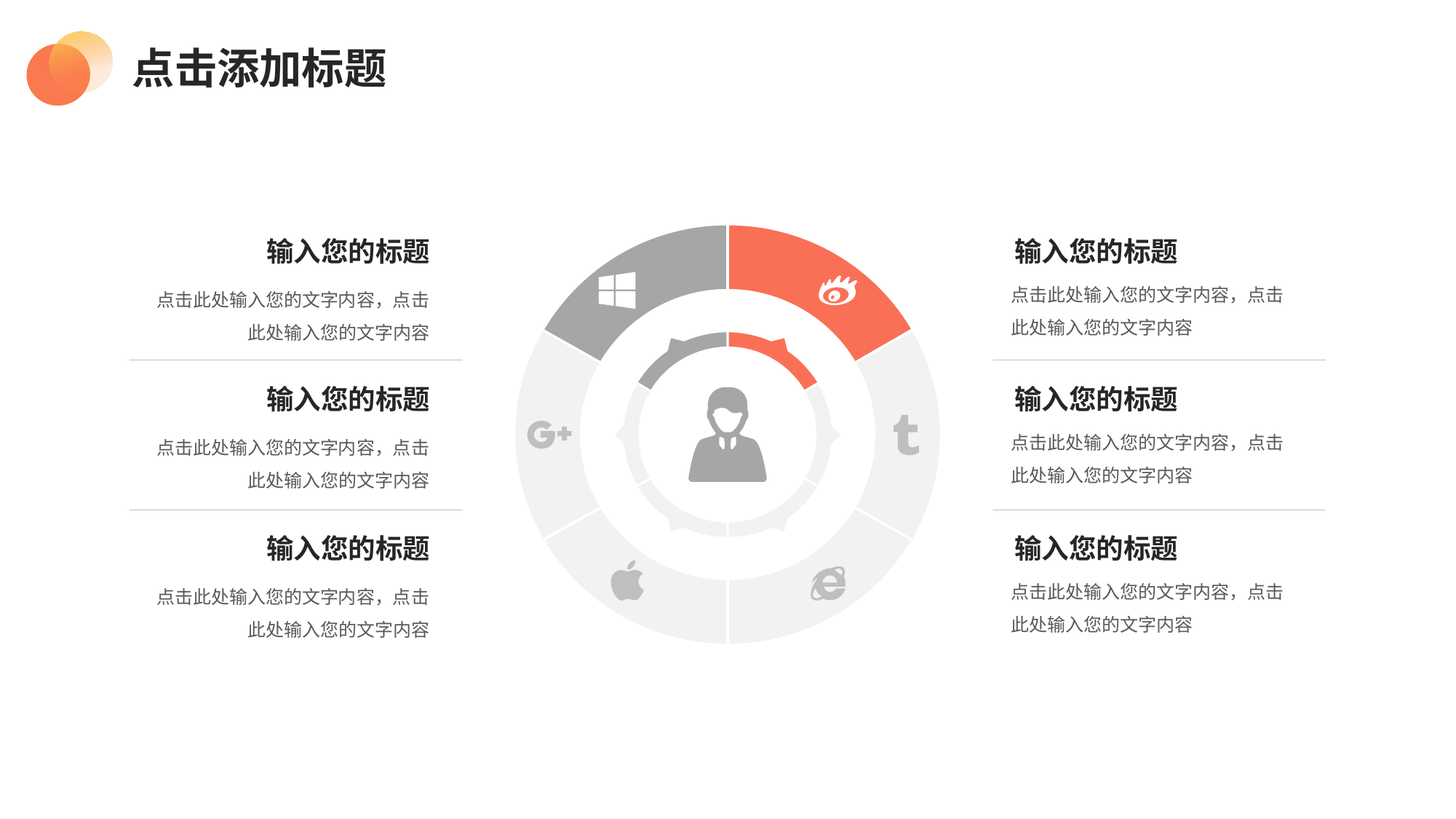

点击添加标题

输入您的标题
输入您的标题
点击此处输入您的文字内容，点击此处输入您的文字内容
点击此处输入您的文字内容，点击此处输入您的文字内容
输入您的标题
输入您的标题
点击此处输入您的文字内容，点击此处输入您的文字内容
点击此处输入您的文字内容，点击此处输入您的文字内容
输入您的标题
输入您的标题
点击此处输入您的文字内容，点击此处输入您的文字内容
点击此处输入您的文字内容，点击此处输入您的文字内容